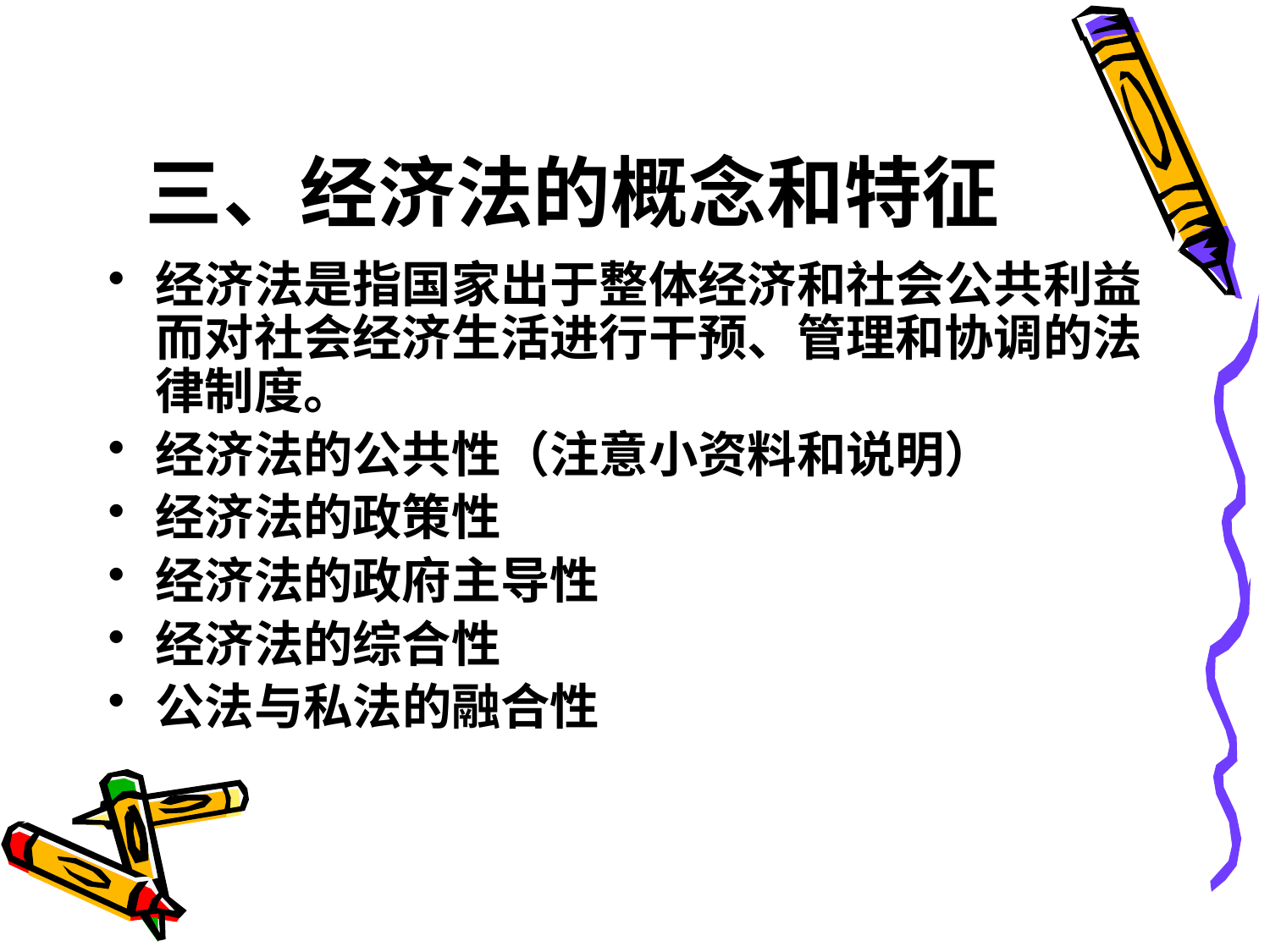

# 三、经济法的概念和特征
经济法是指国家出于整体经济和社会公共利益而对社会经济生活进行干预、管理和协调的法律制度。
经济法的公共性（注意小资料和说明）
经济法的政策性
经济法的政府主导性
经济法的综合性
公法与私法的融合性